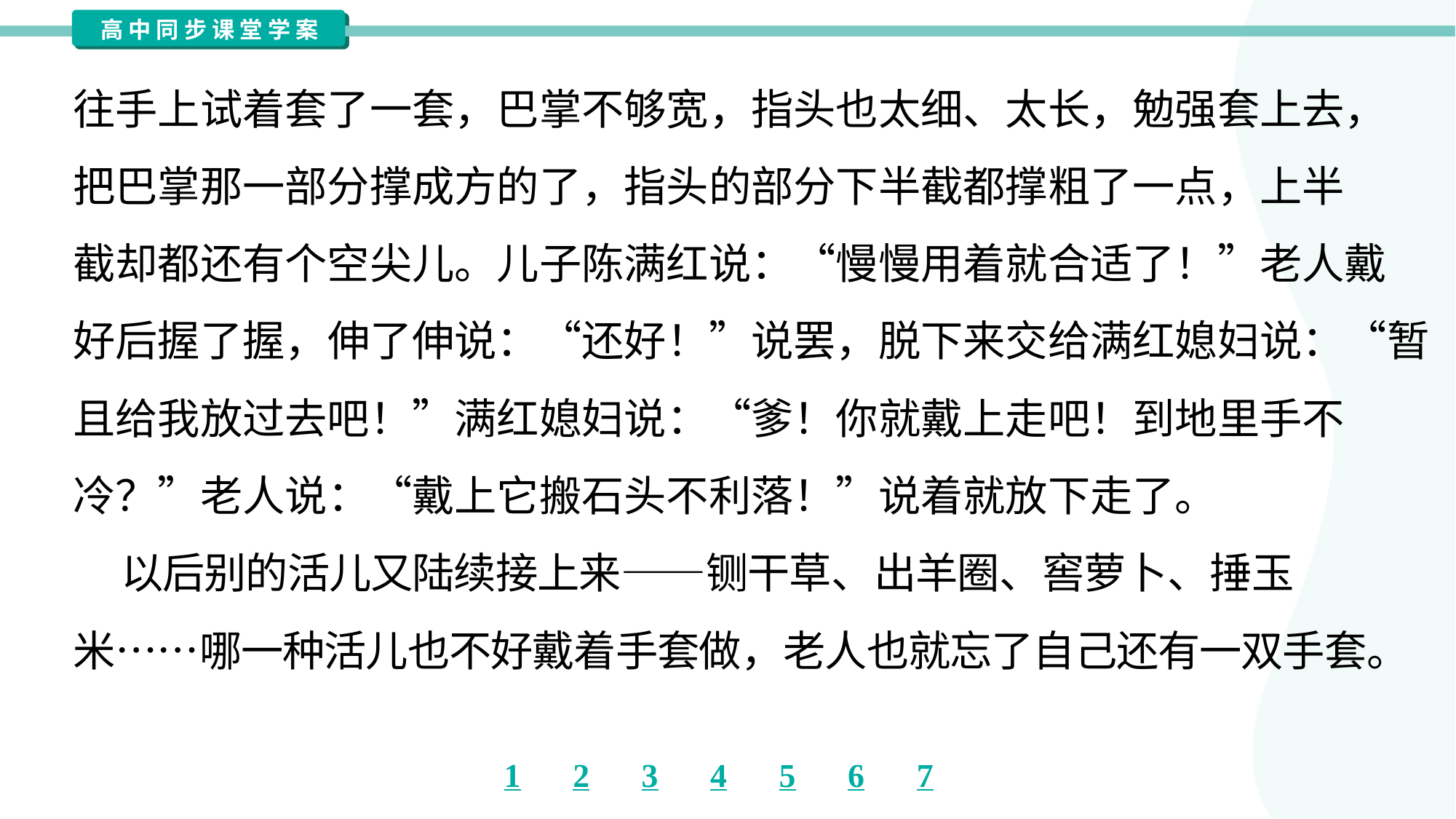

往手上试着套了一套，巴掌不够宽，指头也太细、太长，勉强套上去，
把巴掌那一部分撑成方的了，指头的部分下半截都撑粗了一点，上半
截却都还有个空尖儿。儿子陈满红说：“慢慢用着就合适了！”老人戴
好后握了握，伸了伸说：“还好！”说罢，脱下来交给满红媳妇说：“暂
且给我放过去吧！”满红媳妇说：“爹！你就戴上走吧！到地里手不
冷？”老人说：“戴上它搬石头不利落！”说着就放下走了。
    以后别的活儿又陆续接上来——铡干草、出羊圈、窖萝卜、捶玉
米……哪一种活儿也不好戴着手套做，老人也就忘了自己还有一双手套。